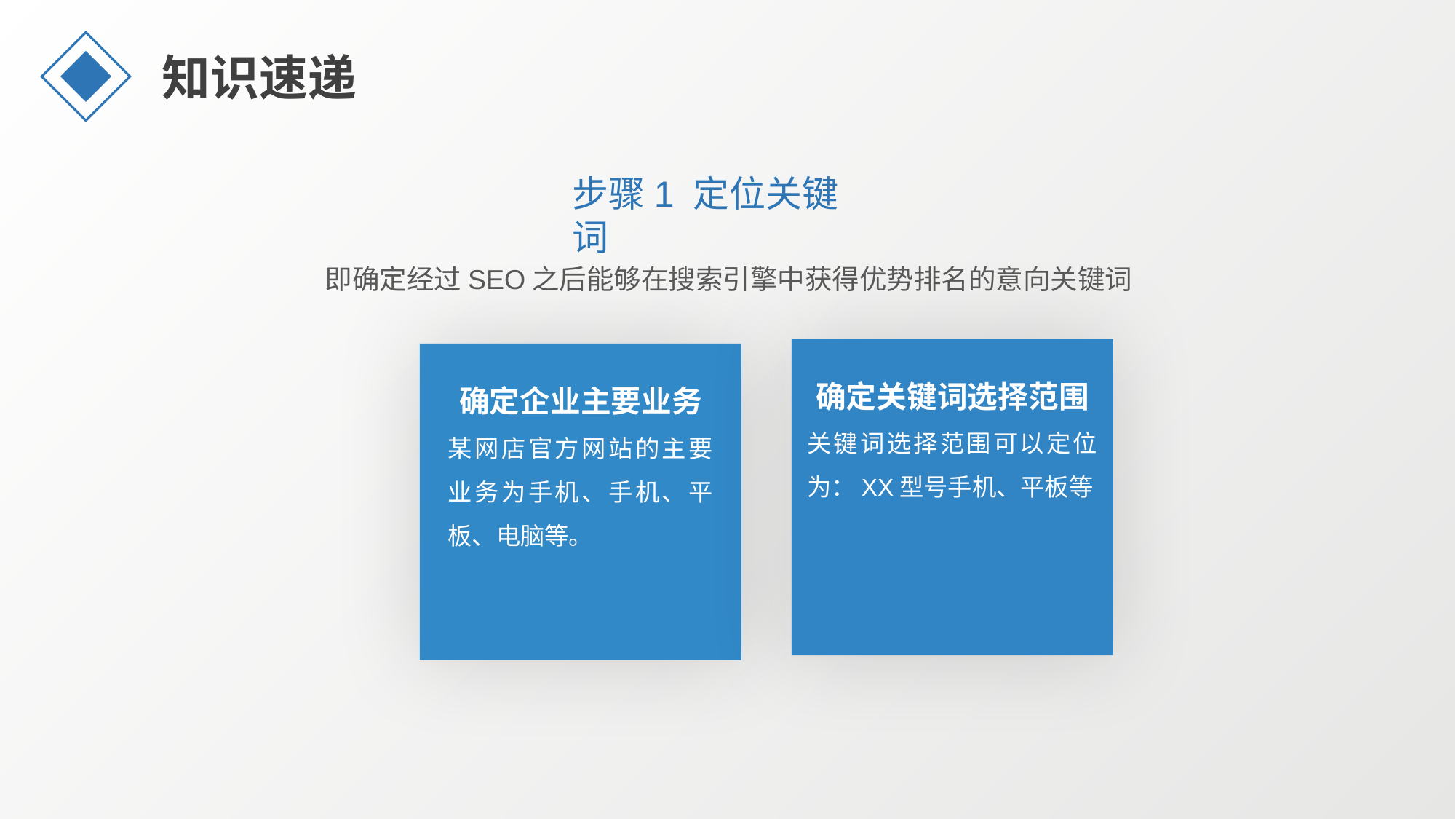

知识速递
步骤1 定位关键词
即确定经过SEO之后能够在搜索引擎中获得优势排名的意向关键词

确定关键词选择范围
关键词选择范围可以定位为：XX型号手机、平板等

确定企业主要业务
某网店官方网站的主要业务为手机、手机、平板、电脑等。